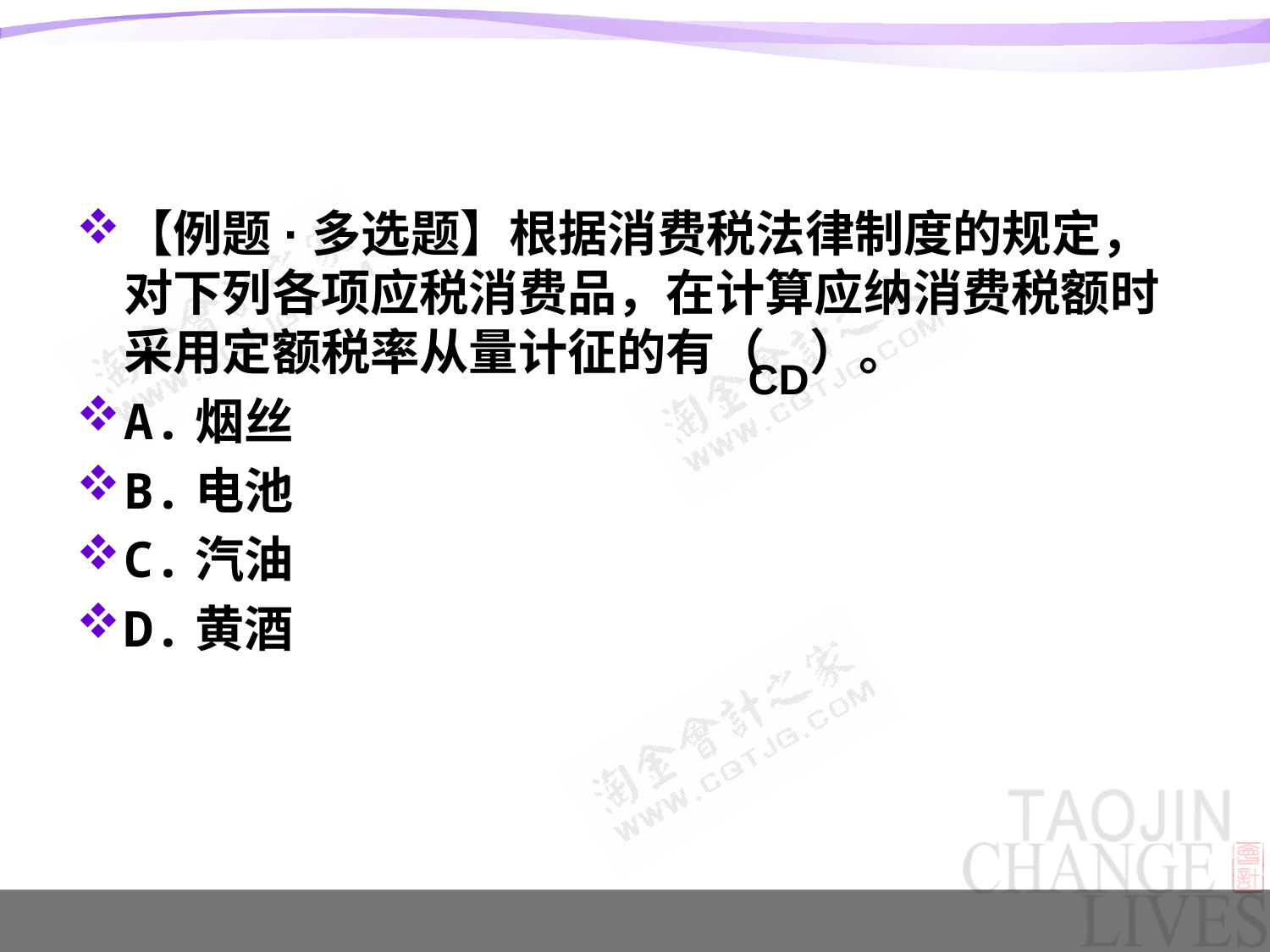

#
【例题·多选题】根据消费税法律制度的规定，对下列各项应税消费品，在计算应纳消费税额时采用定额税率从量计征的有（    ）。
A.烟丝
B.电池
C.汽油
D.黄酒
CD